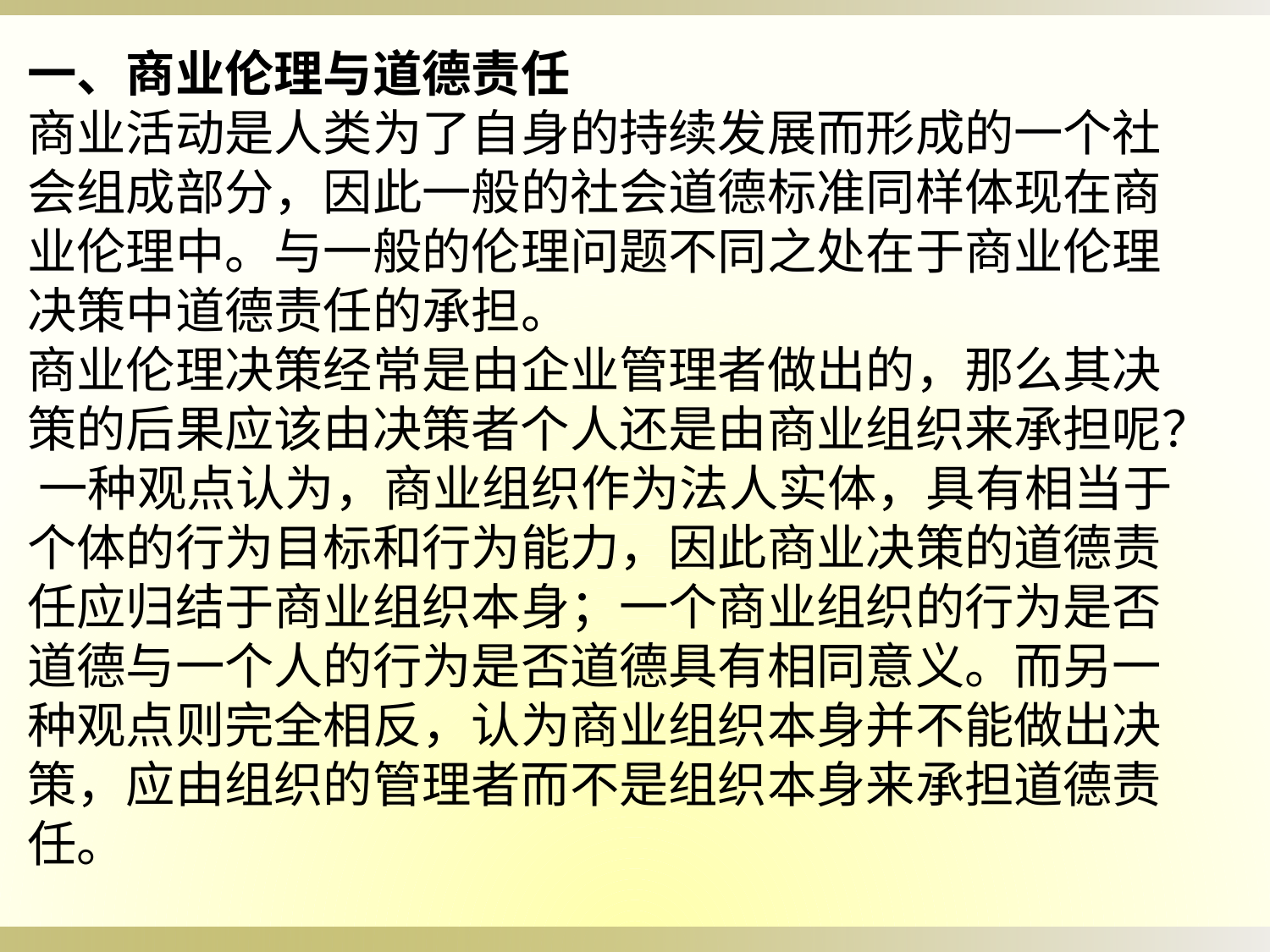

一、商业伦理与道德责任
商业活动是人类为了自身的持续发展而形成的一个社会组成部分，因此一般的社会道德标准同样体现在商业伦理中。与一般的伦理问题不同之处在于商业伦理决策中道德责任的承担。
商业伦理决策经常是由企业管理者做出的，那么其决策的后果应该由决策者个人还是由商业组织来承担呢？ 一种观点认为，商业组织作为法人实体，具有相当于个体的行为目标和行为能力，因此商业决策的道德责任应归结于商业组织本身；一个商业组织的行为是否道德与一个人的行为是否道德具有相同意义。而另一种观点则完全相反，认为商业组织本身并不能做出决策，应由组织的管理者而不是组织本身来承担道德责任。